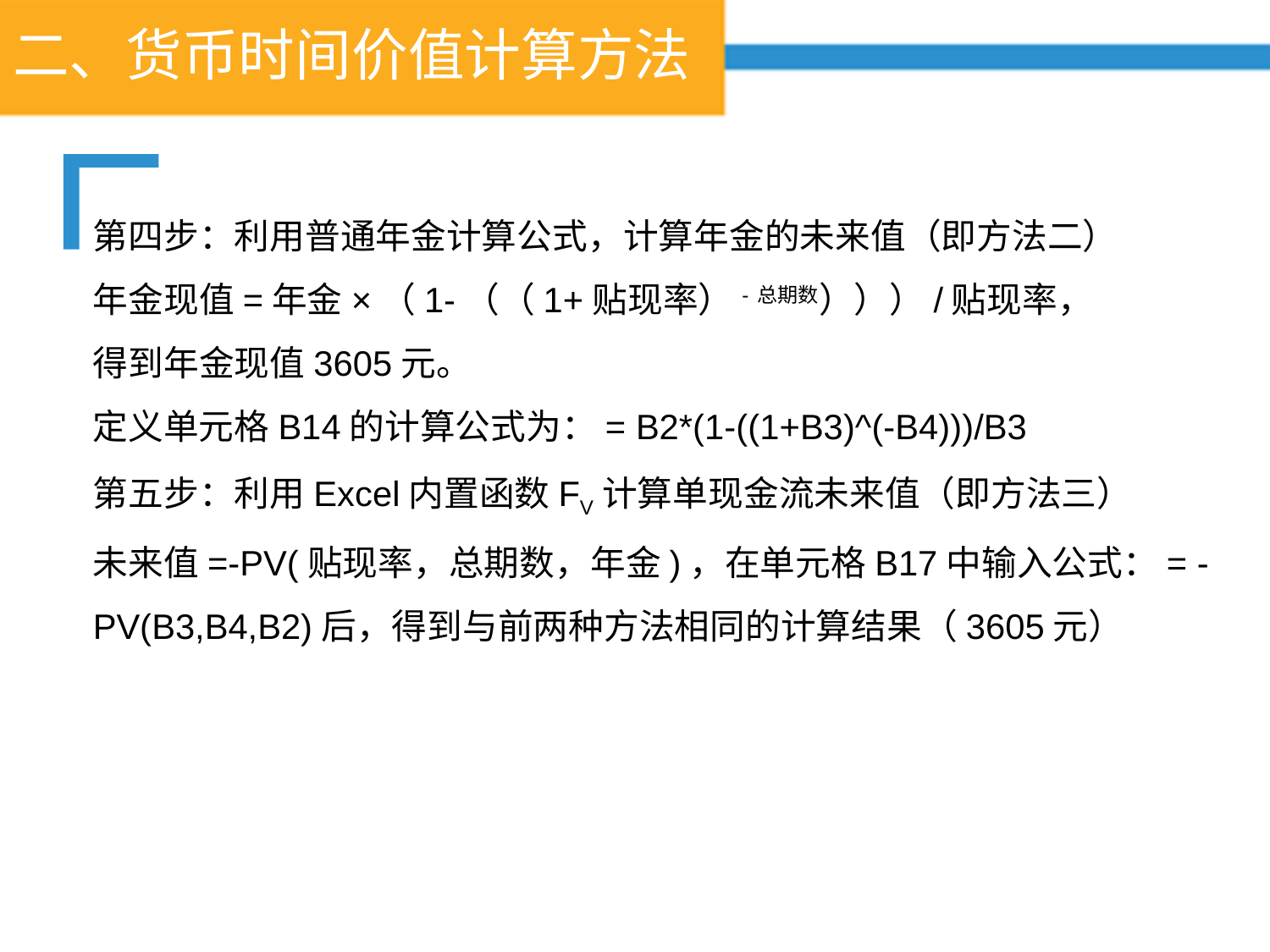

# 二、货币时间价值计算方法

第四步：利用普通年金计算公式，计算年金的未来值（即方法二）
年金现值=年金×（1-（（1+贴现率）-总期数）））/贴现率，
得到年金现值3605元。
定义单元格B14的计算公式为：= B2*(1-((1+B3)^(-B4)))/B3
第五步：利用Excel内置函数FV计算单现金流未来值（即方法三）
未来值=-PV(贴现率，总期数，年金)，在单元格B17中输入公式：= -PV(B3,B4,B2)后，得到与前两种方法相同的计算结果（3605元）